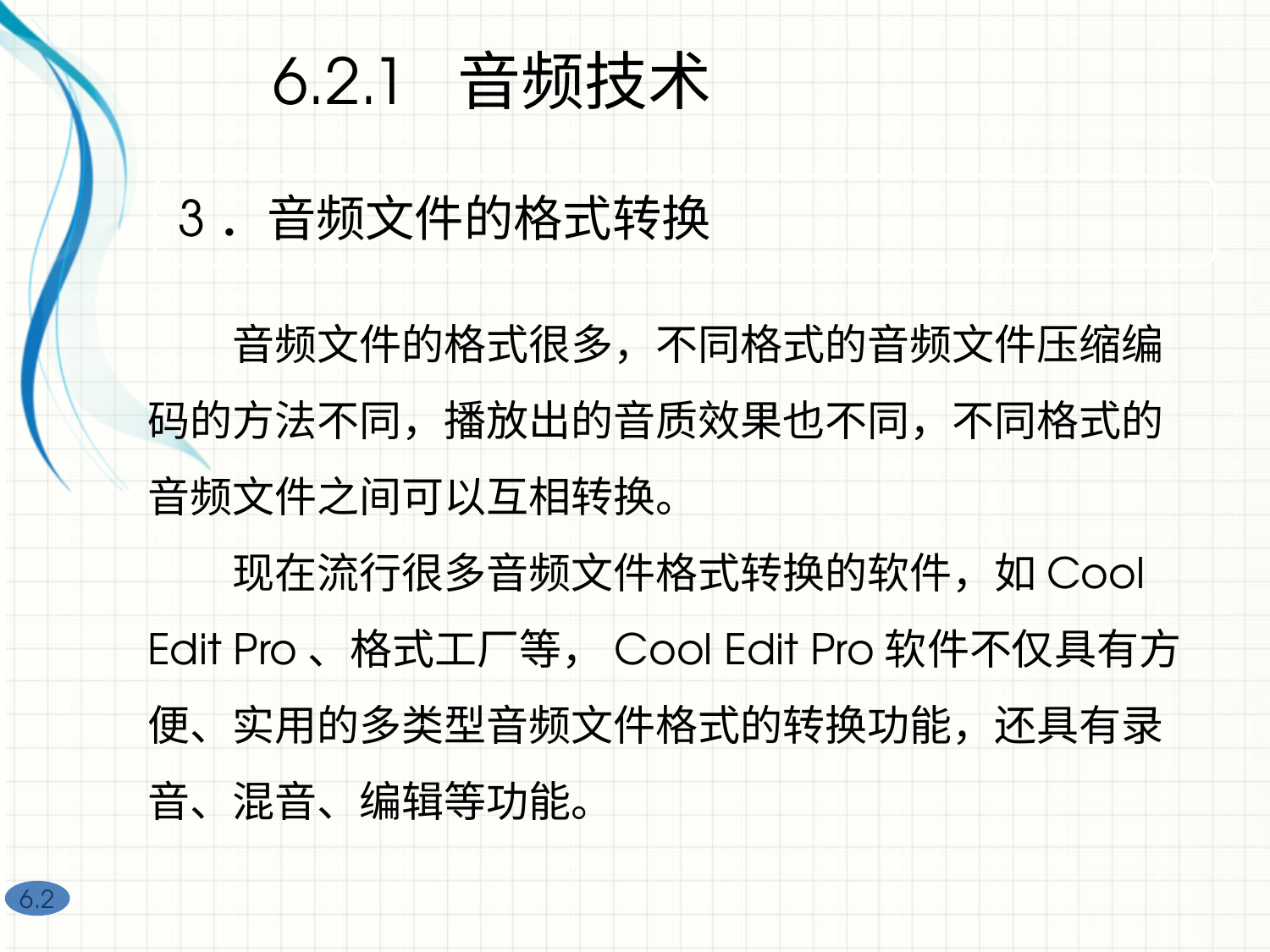

6.2.1  音频技术
3．音频文件的格式转换

　　音频文件的格式很多，不同格式的音频文件压缩编码的方法不同，播放出的音质效果也不同，不同格式的音频文件之间可以互相转换。
　　现在流行很多音频文件格式转换的软件，如Cool Edit Pro、格式工厂等，Cool Edit Pro软件不仅具有方便、实用的多类型音频文件格式的转换功能，还具有录音、混音、编辑等功能。